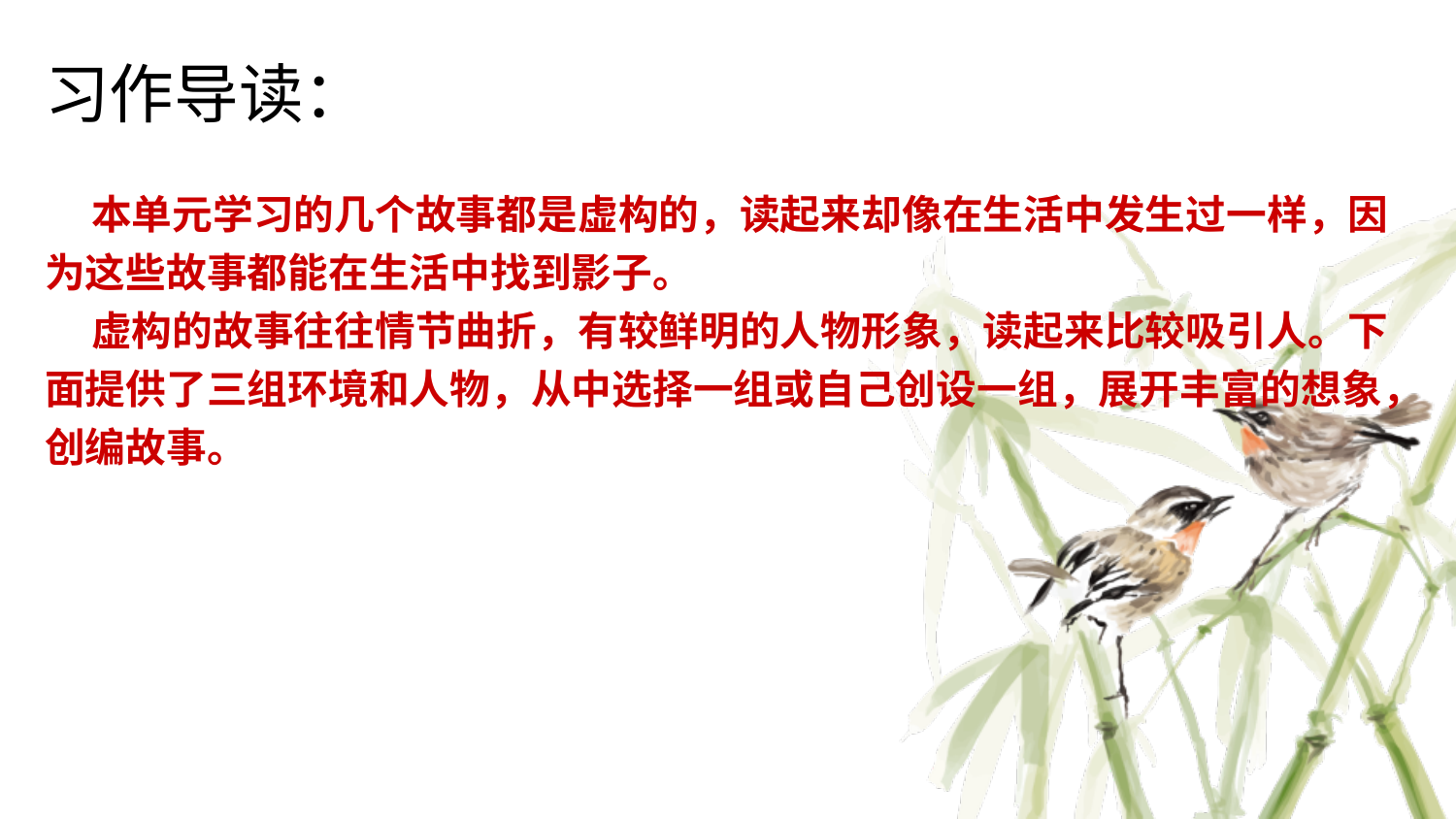

习作导读：
    本单元学习的几个故事都是虚构的，读起来却像在生活中发生过一样，因为这些故事都能在生活中找到影子。
    虚构的故事往往情节曲折，有较鲜明的人物形象，读起来比较吸引人。下面提供了三组环境和人物，从中选择一组或自己创设一组，展开丰富的想象，创编故事。